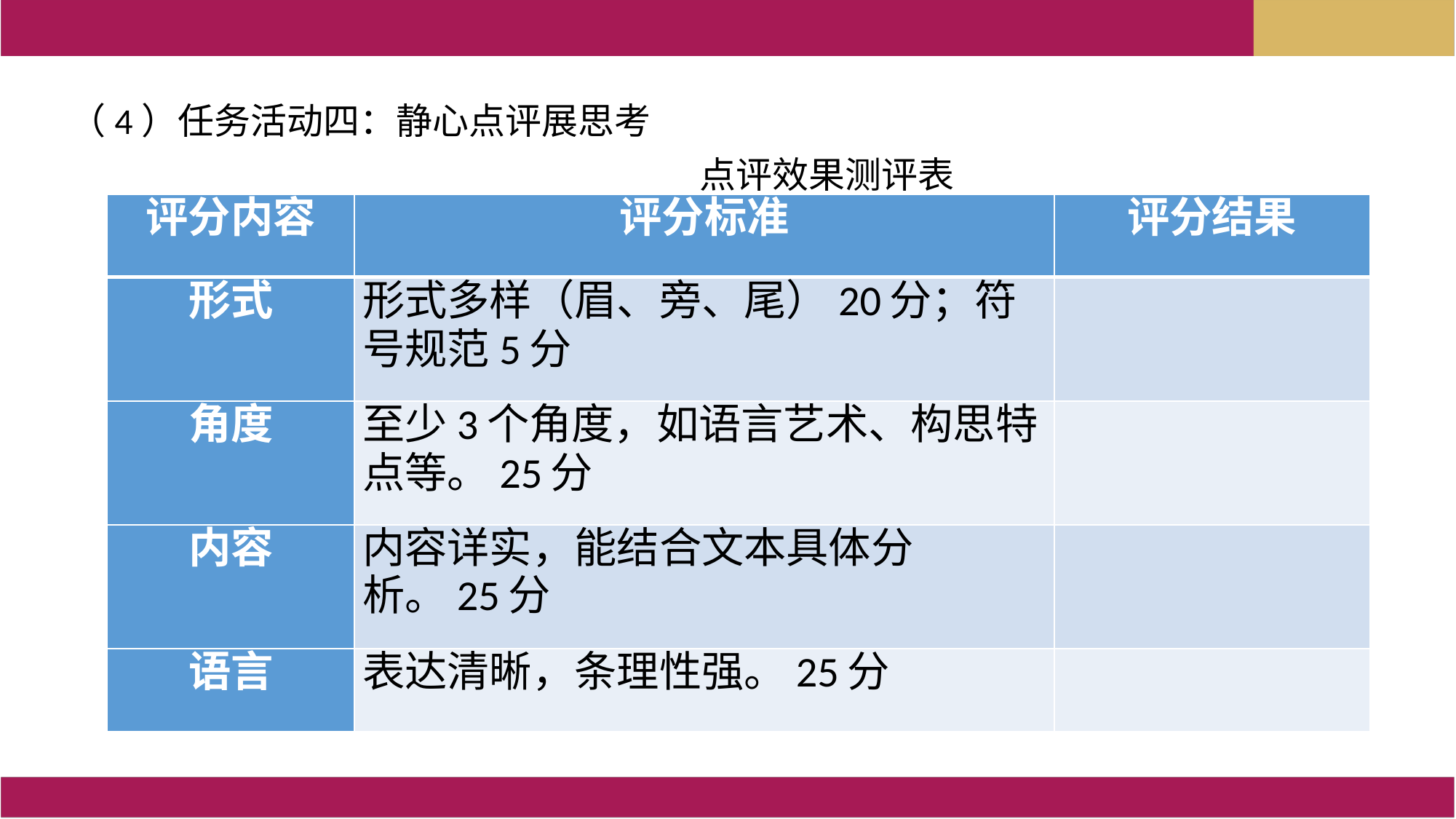

（4）任务活动四：静心点评展思考
                                                             点评效果测评表
| 评分内容 | 评分标准 | 评分结果 |
| --- | --- | --- |
| 形式 | 形式多样（眉、旁、尾）20分；符号规范5分 |  |
| 角度 | 至少3个角度，如语言艺术、构思特点等。25分 |  |
| 内容 | 内容详实，能结合文本具体分析。25分 |  |
| 语言 | 表达清晰，条理性强。25分 |  |